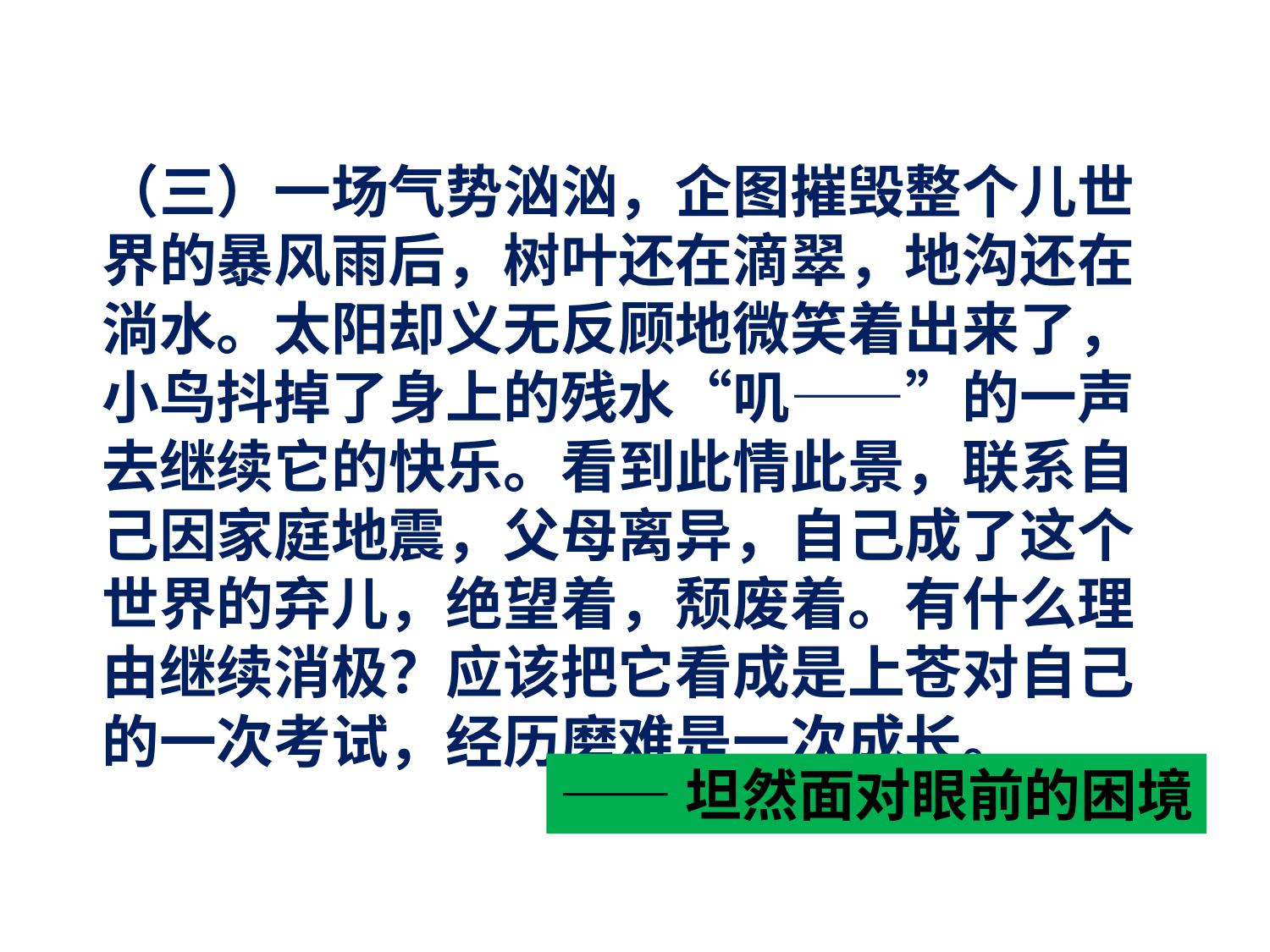

（三）一场气势汹汹，企图摧毁整个儿世界的暴风雨后，树叶还在滴翠，地沟还在淌水。太阳却义无反顾地微笑着出来了，小鸟抖掉了身上的残水“叽——”的一声去继续它的快乐。看到此情此景，联系自己因家庭地震，父母离异，自己成了这个世界的弃儿，绝望着，颓废着。有什么理由继续消极？应该把它看成是上苍对自己的一次考试，经历磨难是一次成长。

——坦然面对眼前的困境